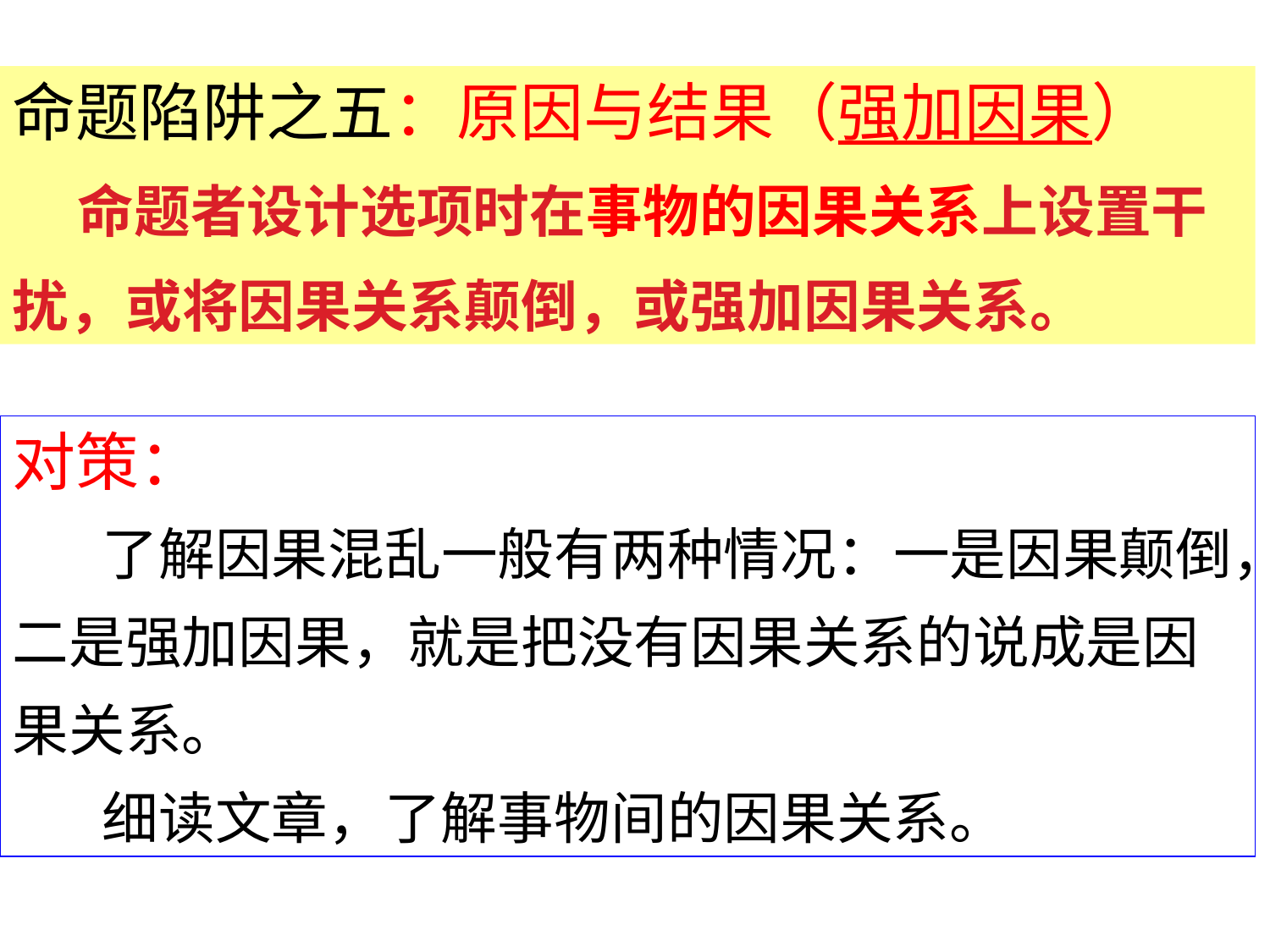

命题陷阱之五：原因与结果（强加因果）
    命题者设计选项时在事物的因果关系上设置干扰，或将因果关系颠倒，或强加因果关系。
对策：
      了解因果混乱一般有两种情况：一是因果颠倒，二是强加因果，就是把没有因果关系的说成是因果关系。
      细读文章，了解事物间的因果关系。